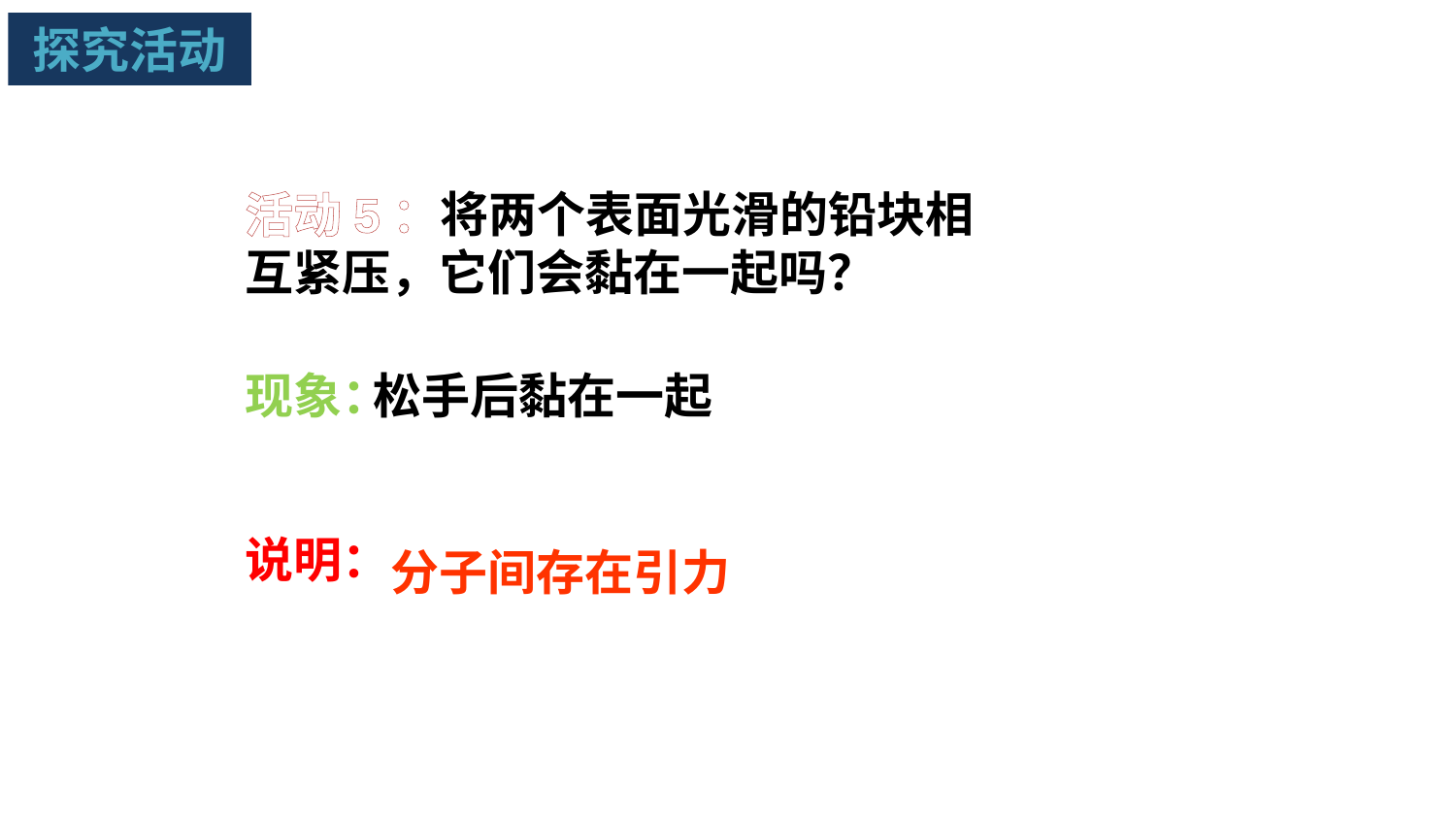

探究活动
活动5：将两个表面光滑的铅块相互紧压，它们会黏在一起吗？
现象：

说明：
松手后黏在一起
分子间存在引力